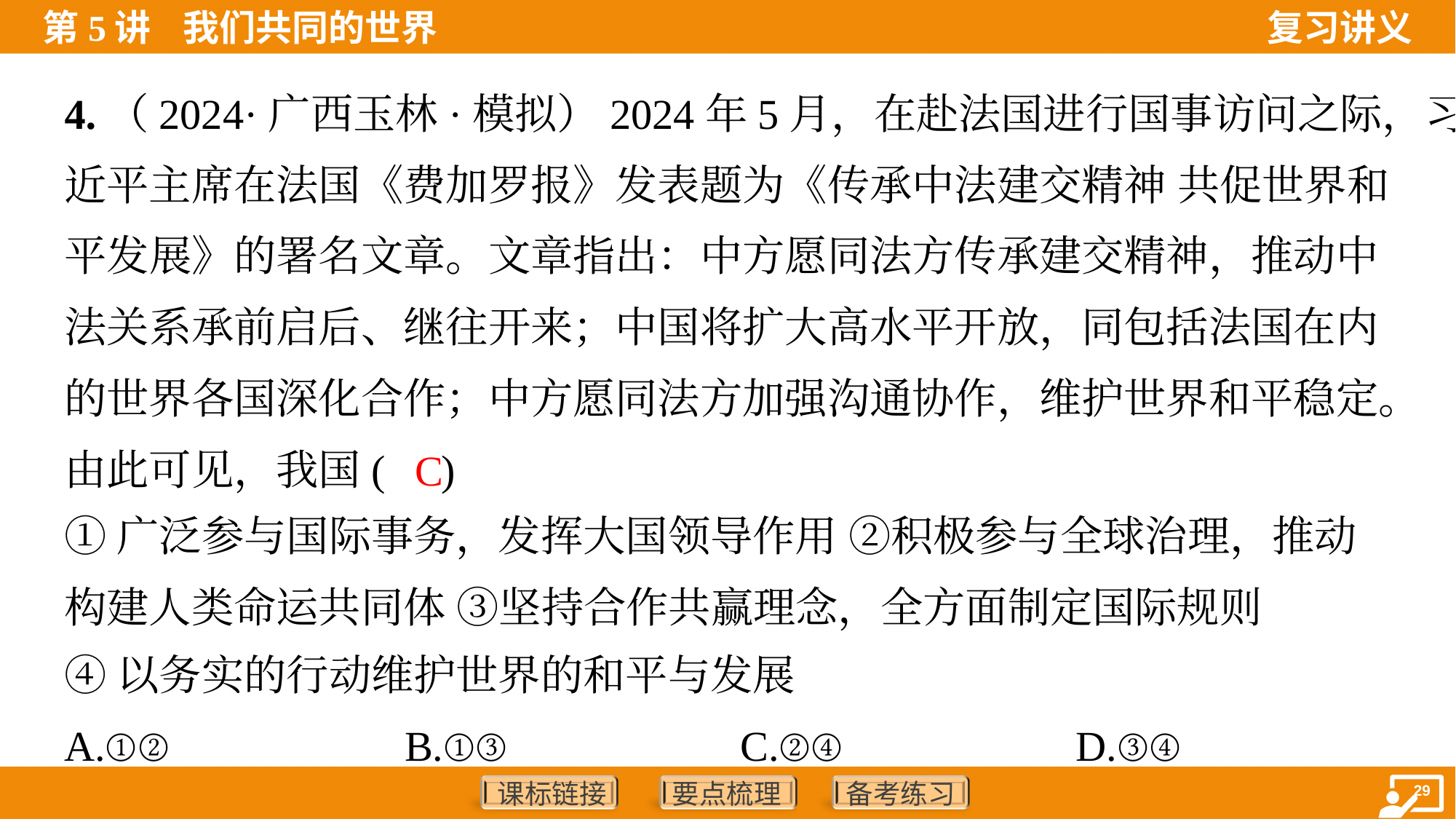

4.（2024·广西玉林·模拟）2024年5月，在赴法国进行国事访问之际，习
近平主席在法国《费加罗报》发表题为《传承中法建交精神 共促世界和
平发展》的署名文章。文章指出：中方愿同法方传承建交精神，推动中
法关系承前启后、继往开来；中国将扩大高水平开放，同包括法国在内
的世界各国深化合作；中方愿同法方加强沟通协作，维护世界和平稳定。
由此可见，我国(     )
C
①广泛参与国际事务，发挥大国领导作用 ②积极参与全球治理，推动
构建人类命运共同体 ③坚持合作共赢理念，全方面制定国际规则
④以务实的行动维护世界的和平与发展
A.①②	B.①③	C.②④	D.③④